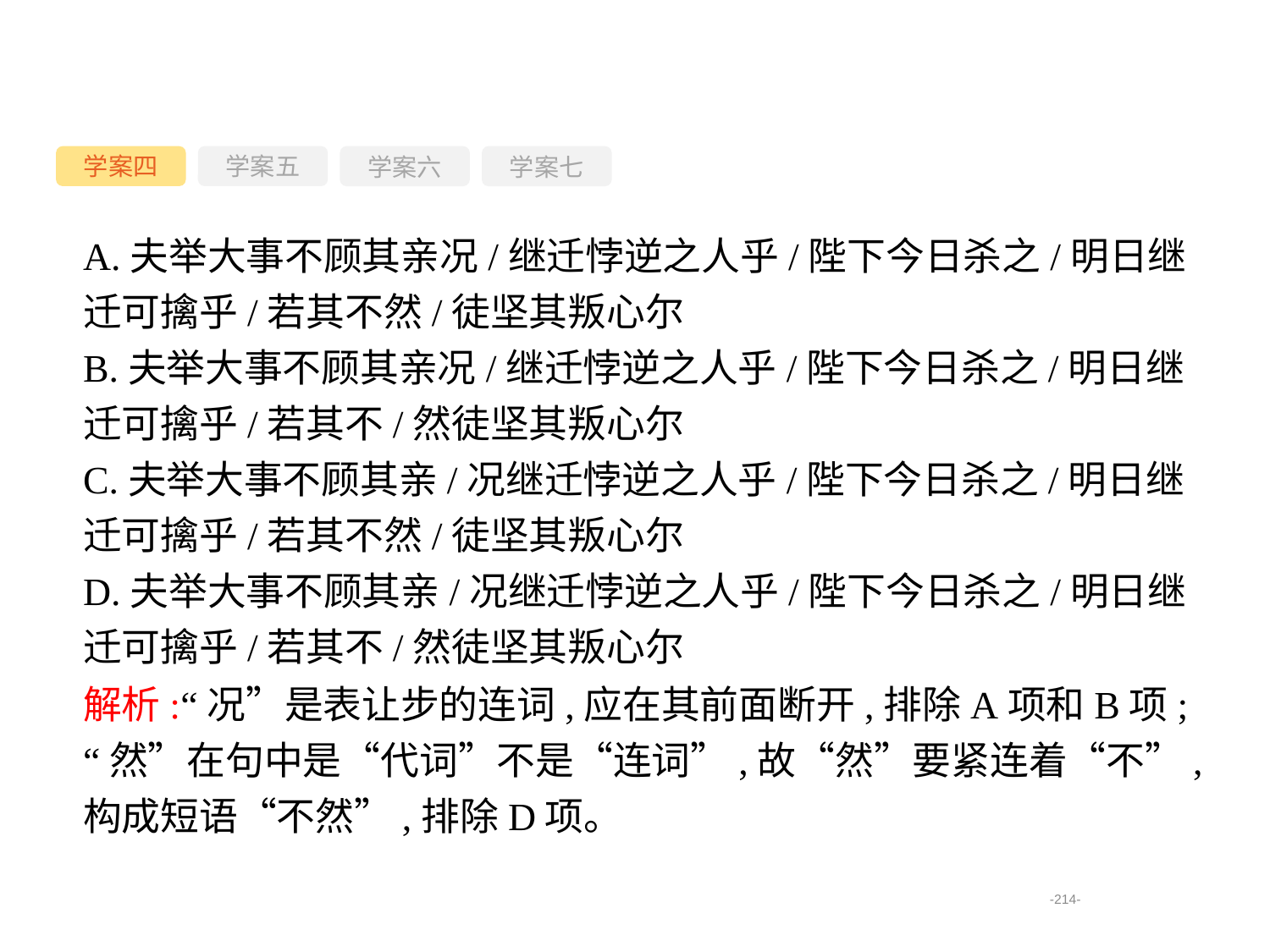

学案四
学案六
学案七
学案五
A.夫举大事不顾其亲况/继迁悖逆之人乎/陛下今日杀之/明日继迁可擒乎/若其不然/徒坚其叛心尔
B.夫举大事不顾其亲况/继迁悖逆之人乎/陛下今日杀之/明日继迁可擒乎/若其不/然徒坚其叛心尔
C.夫举大事不顾其亲/况继迁悖逆之人乎/陛下今日杀之/明日继迁可擒乎/若其不然/徒坚其叛心尔
D.夫举大事不顾其亲/况继迁悖逆之人乎/陛下今日杀之/明日继迁可擒乎/若其不/然徒坚其叛心尔
解析:“况”是表让步的连词,应在其前面断开,排除A项和B项;“然”在句中是“代词”不是“连词”,故“然”要紧连着“不”,构成短语“不然”,排除D项。
-214-